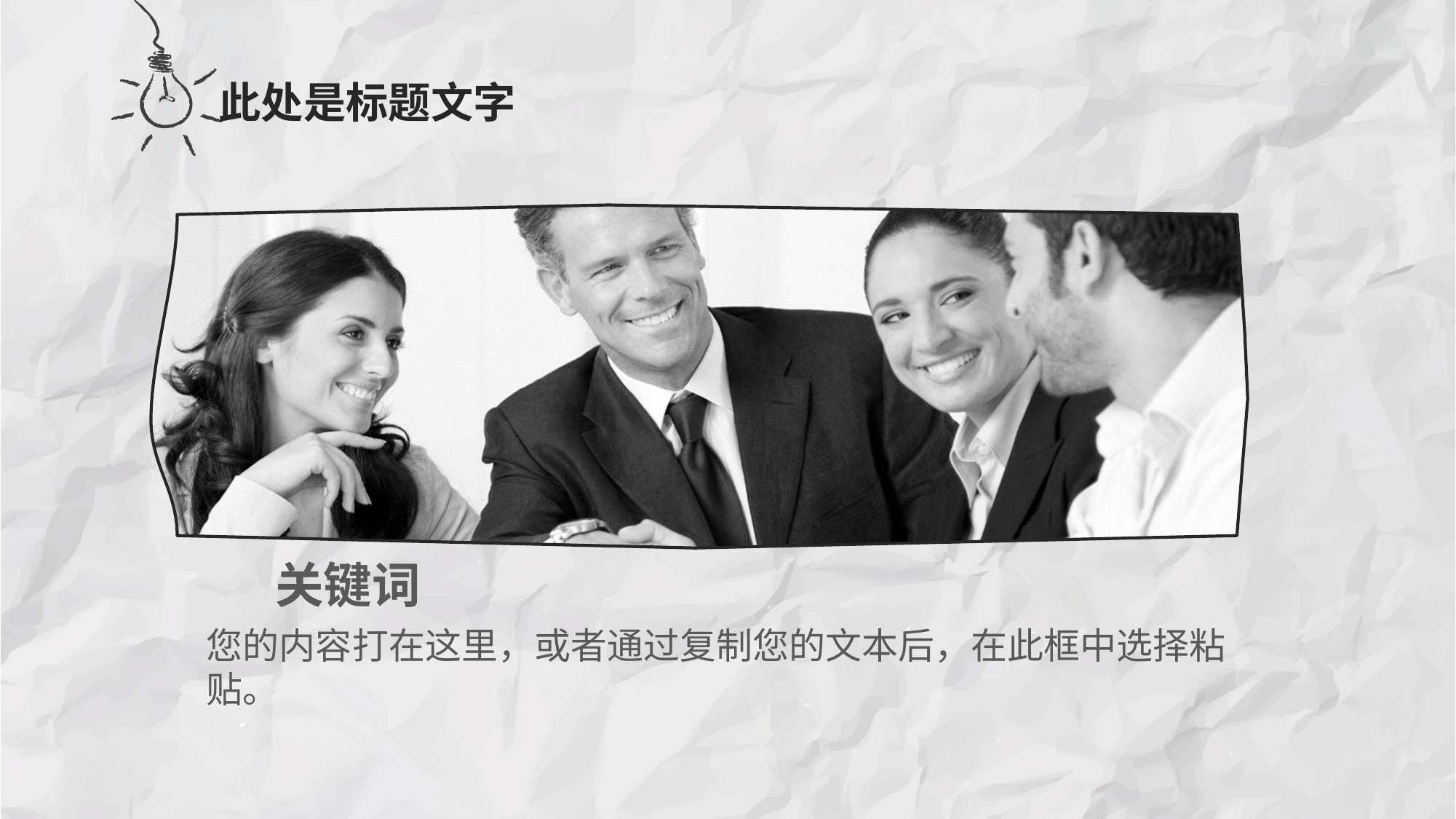

此处是标题文字

关键词
您的内容打在这里，或者通过复制您的文本后，在此框中选择粘贴。